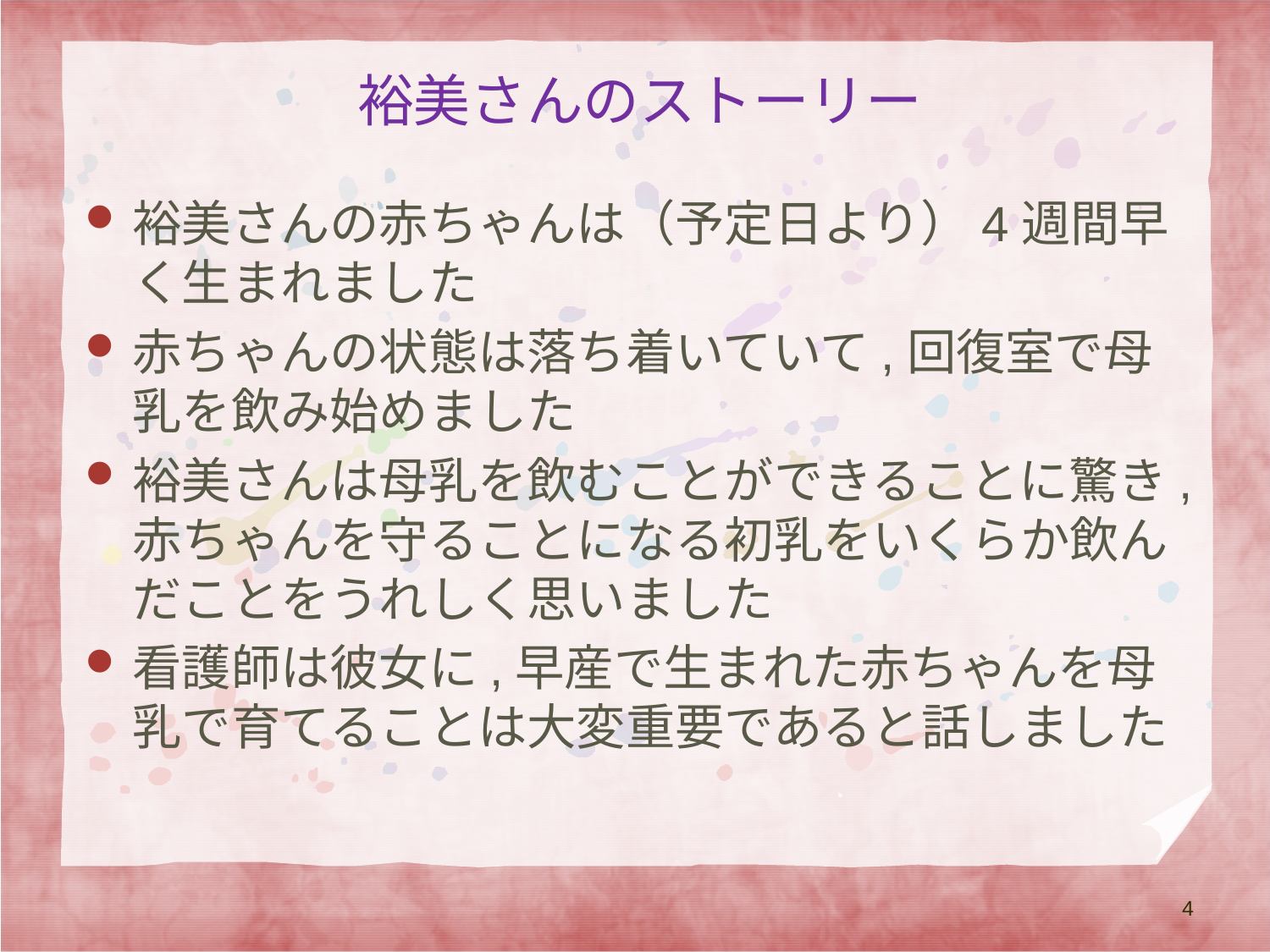

# 裕美さんのストーリー
裕美さんの赤ちゃんは（予定日より）4週間早く生まれました
赤ちゃんの状態は落ち着いていて,回復室で母乳を飲み始めました
裕美さんは母乳を飲むことができることに驚き,赤ちゃんを守ることになる初乳をいくらか飲んだことをうれしく思いました
看護師は彼女に,早産で生まれた赤ちゃんを母乳で育てることは大変重要であると話しました
4